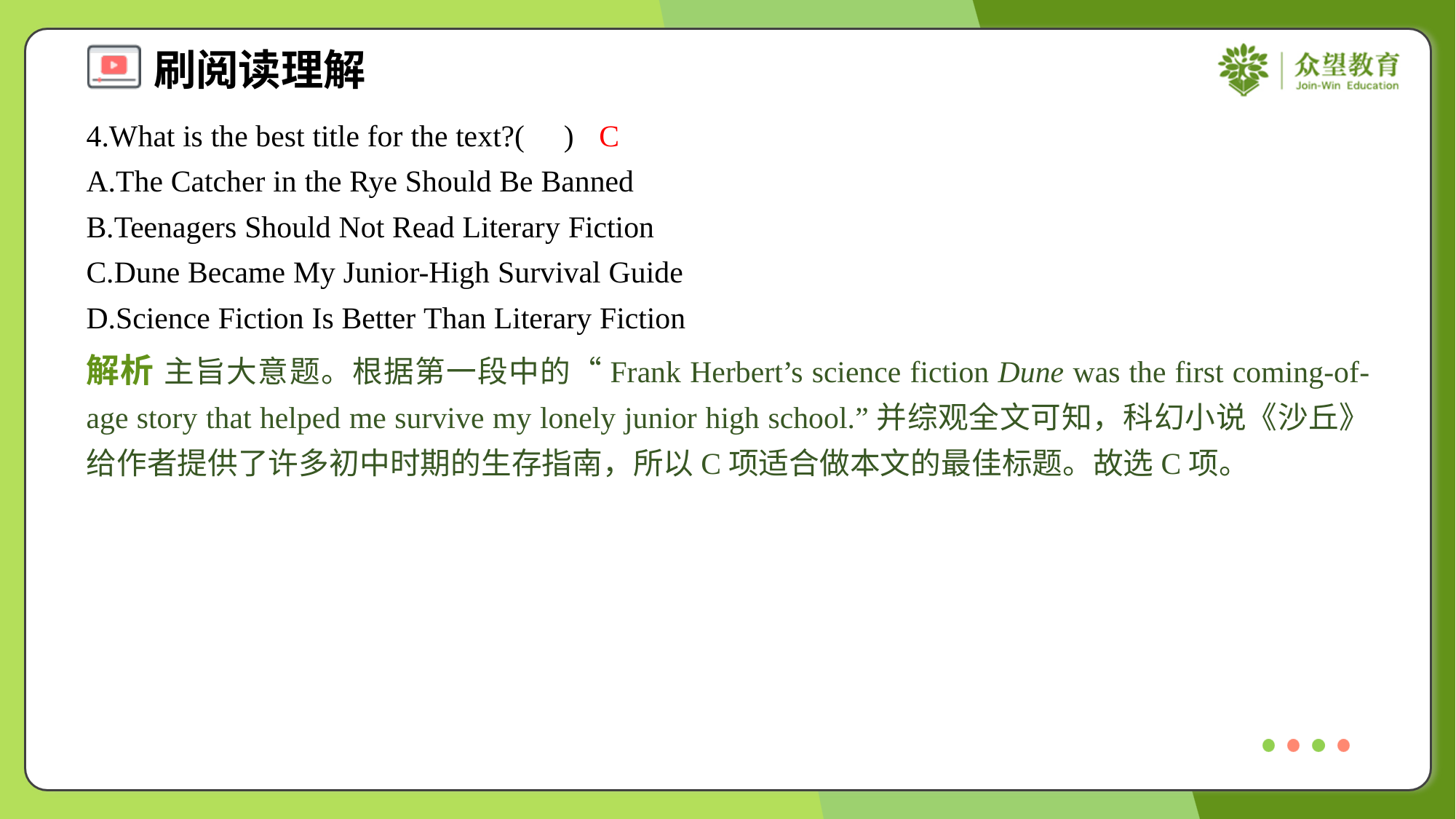

4.What is the best title for the text?(     )
C
A.The Catcher in the Rye Should Be Banned
B.Teenagers Should Not Read Literary Fiction
C.Dune Became My Junior-High Survival Guide
D.Science Fiction Is Better Than Literary Fiction
解析 主旨大意题。根据第一段中的“Frank Herbert’s science fiction Dune was the first coming-of-age story that helped me survive my lonely junior high school.”并综观全文可知，科幻小说《沙丘》给作者提供了许多初中时期的生存指南，所以C项适合做本文的最佳标题。故选C项。